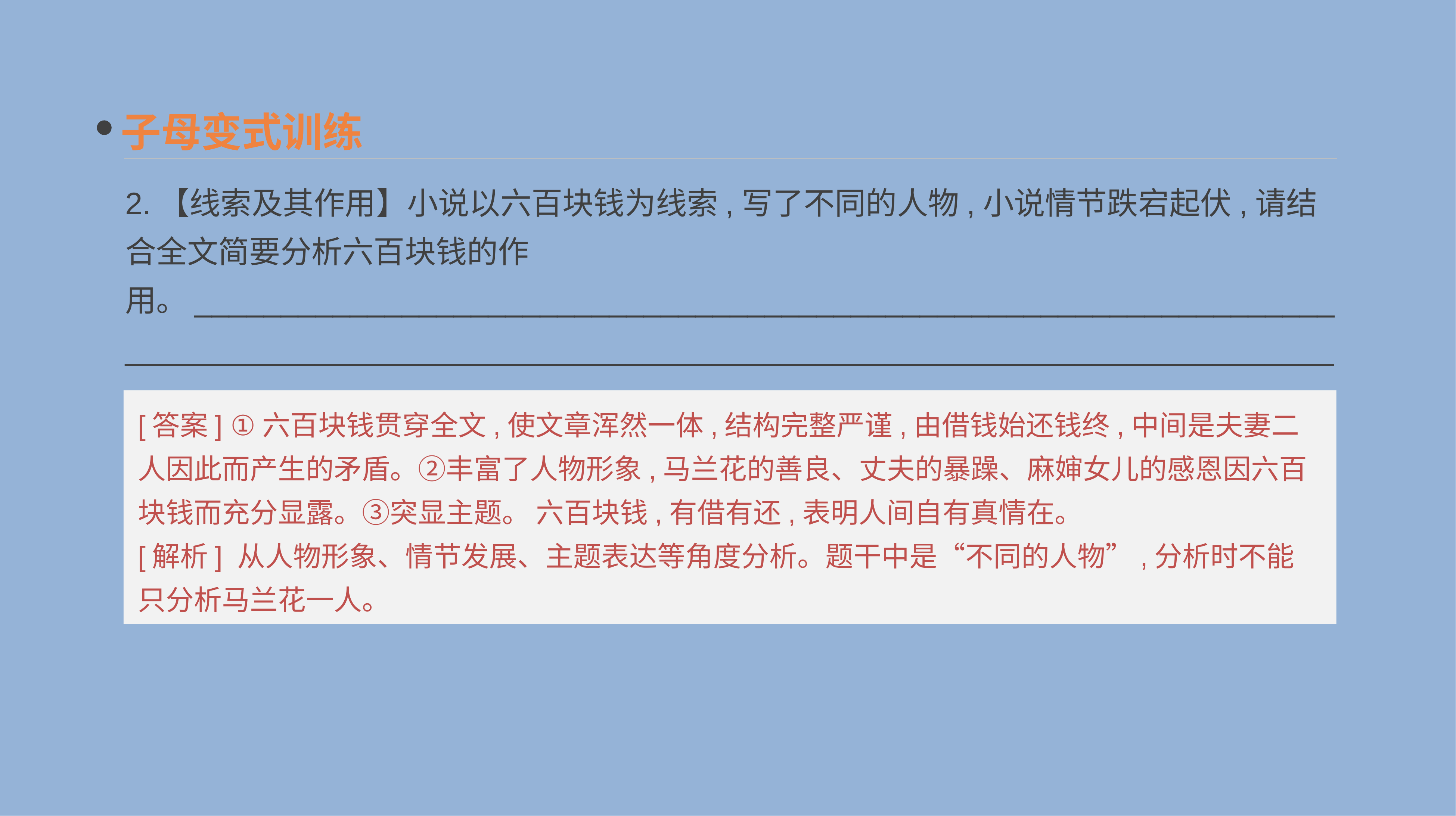

子母变式训练

2.【线索及其作用】小说以六百块钱为线索,写了不同的人物,小说情节跌宕起伏,请结合全文简要分析六百块钱的作用。__________________________________________________________________________________________________________________________________________________________________________

[答案] ①六百块钱贯穿全文,使文章浑然一体,结构完整严谨,由借钱始还钱终,中间是夫妻二人因此而产生的矛盾。②丰富了人物形象,马兰花的善良、丈夫的暴躁、麻婶女儿的感恩因六百块钱而充分显露。③突显主题。 六百块钱,有借有还,表明人间自有真情在。
[解析] 从人物形象、情节发展、主题表达等角度分析。题干中是“不同的人物”,分析时不能只分析马兰花一人。